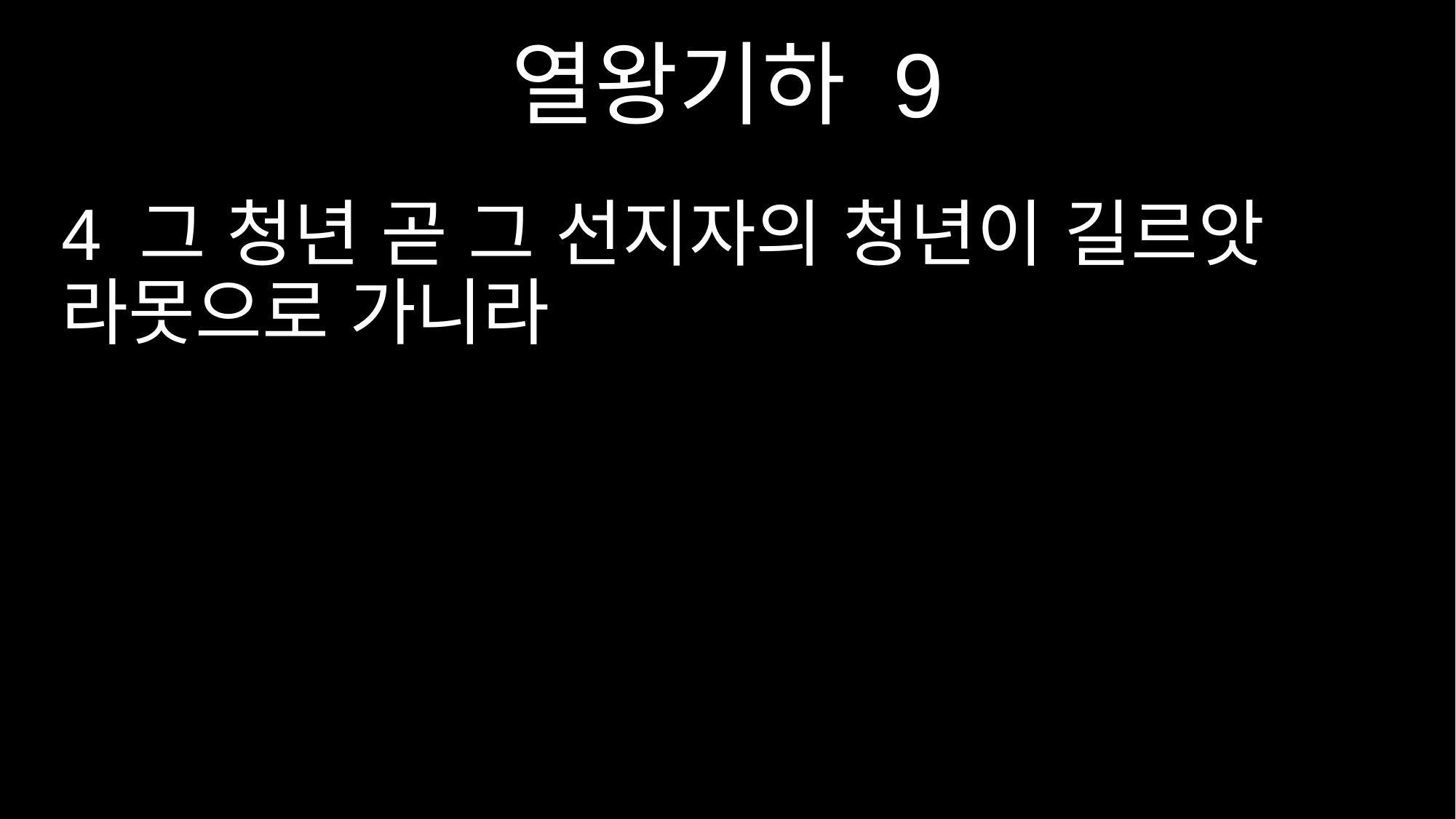

열왕기하 9
4 그 청년 곧 그 선지자의 청년이 길르앗 라못으로 가니라